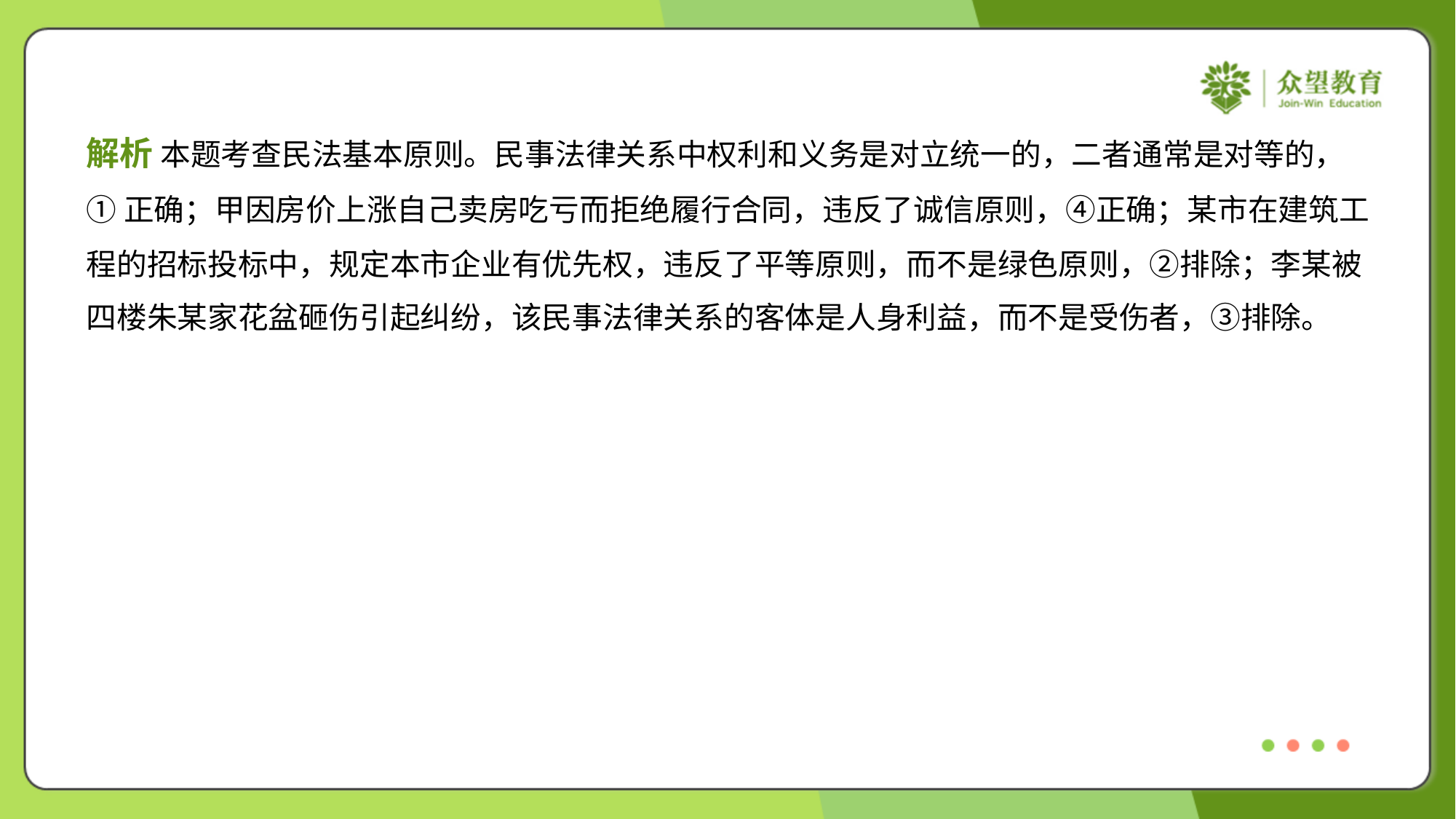

解析 本题考查民法基本原则。民事法律关系中权利和义务是对立统一的，二者通常是对等的，
①正确；甲因房价上涨自己卖房吃亏而拒绝履行合同，违反了诚信原则，④正确；某市在建筑工
程的招标投标中，规定本市企业有优先权，违反了平等原则，而不是绿色原则，②排除；李某被
四楼朱某家花盆砸伤引起纠纷，该民事法律关系的客体是人身利益，而不是受伤者，③排除。